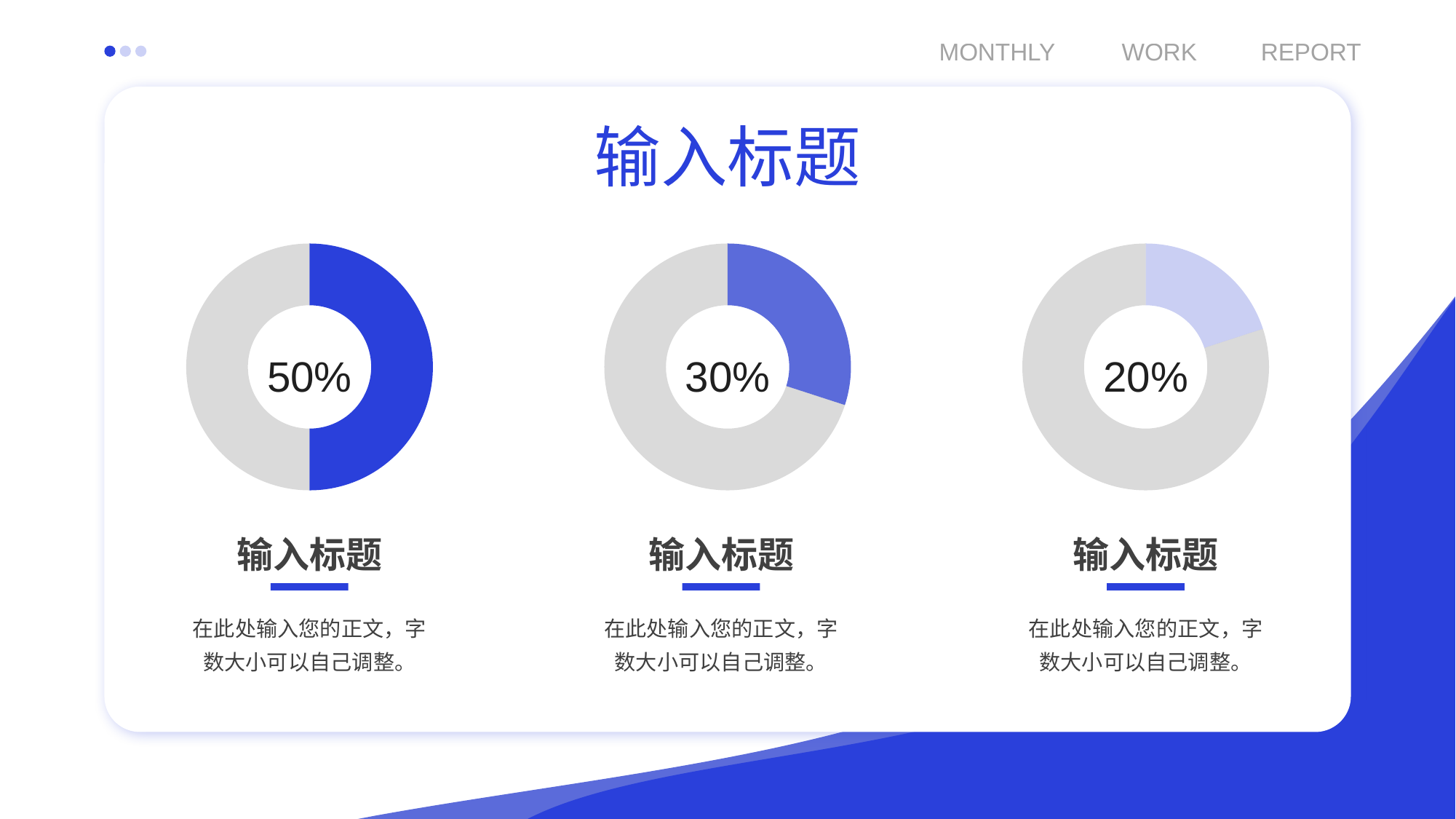

MONTHLY
WORK
REPORT

输入标题

### Chart

| Category | Sales |
|---|---|
| 1st Qtr | 50.0 |
| 2nd Qtr | 50.0 |
50%

### Chart

| Category | Sales |
|---|---|
| 1st Qtr | 30.0 |
| 2nd Qtr | 70.0 |
30%

### Chart

| Category | Sales |
|---|---|
| 1st Qtr | 20.0 |
| 2nd Qtr | 80.0 |
20%

输入标题

在此处输入您的正文，字数大小可以自己调整。
输入标题

在此处输入您的正文，字数大小可以自己调整。
输入标题

在此处输入您的正文，字数大小可以自己调整。